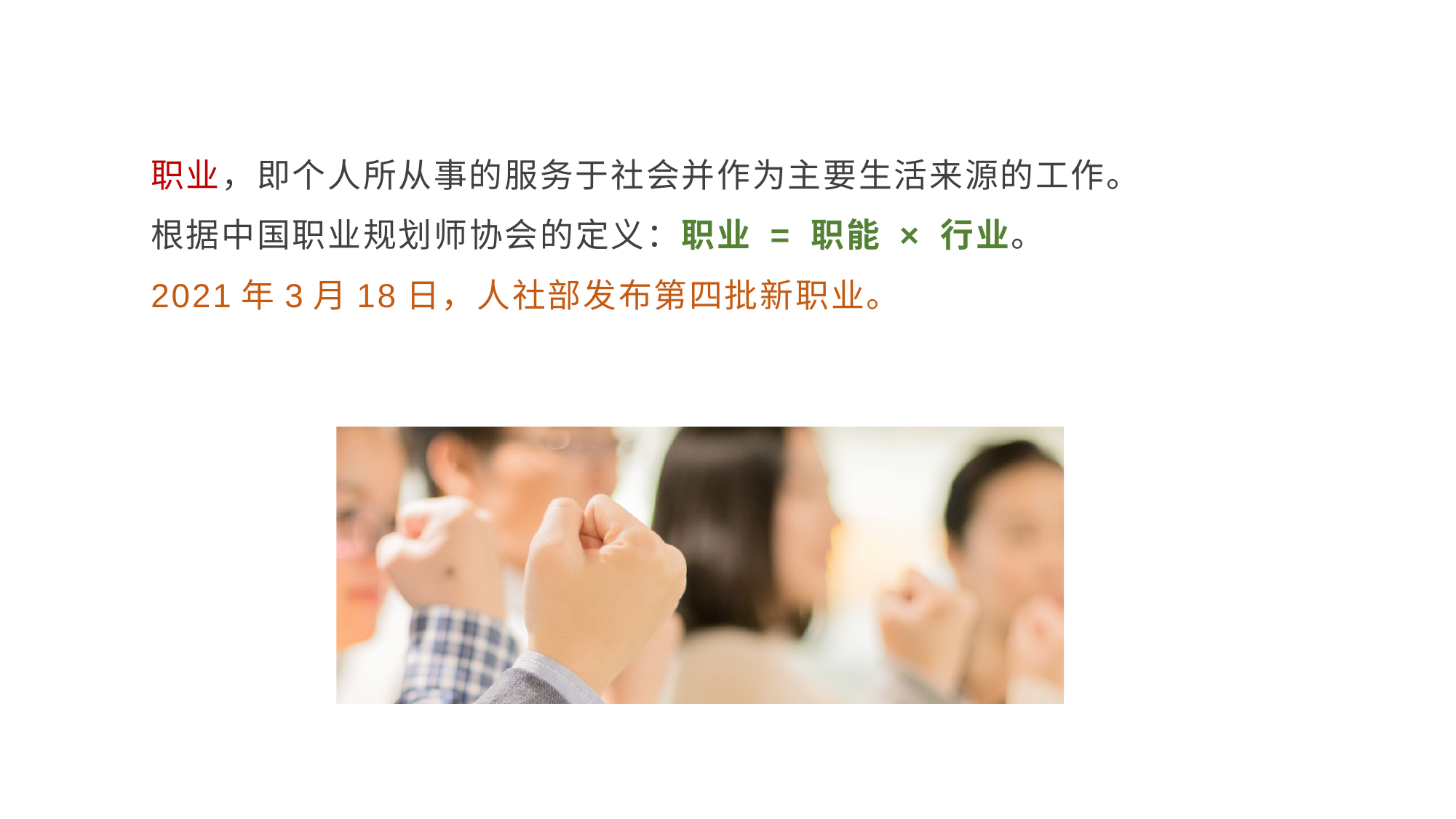

职业，即个人所从事的服务于社会并作为主要生活来源的工作。
根据中国职业规划师协会的定义：职业 = 职能 × 行业。
2021年3月18日，人社部发布第四批新职业。